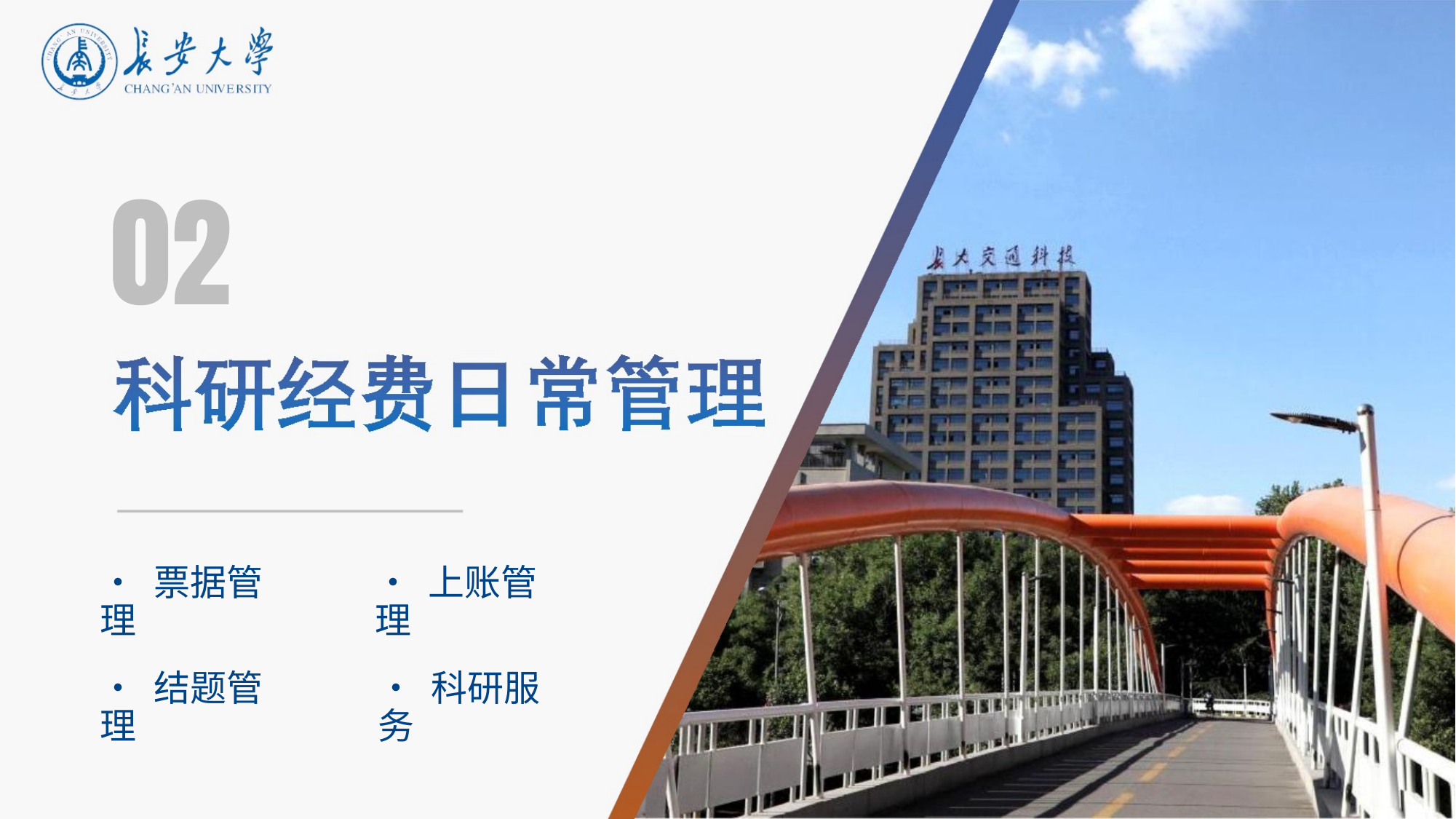

02
• 票据管理
• 结题管理
• 上账管理
• 科研服务